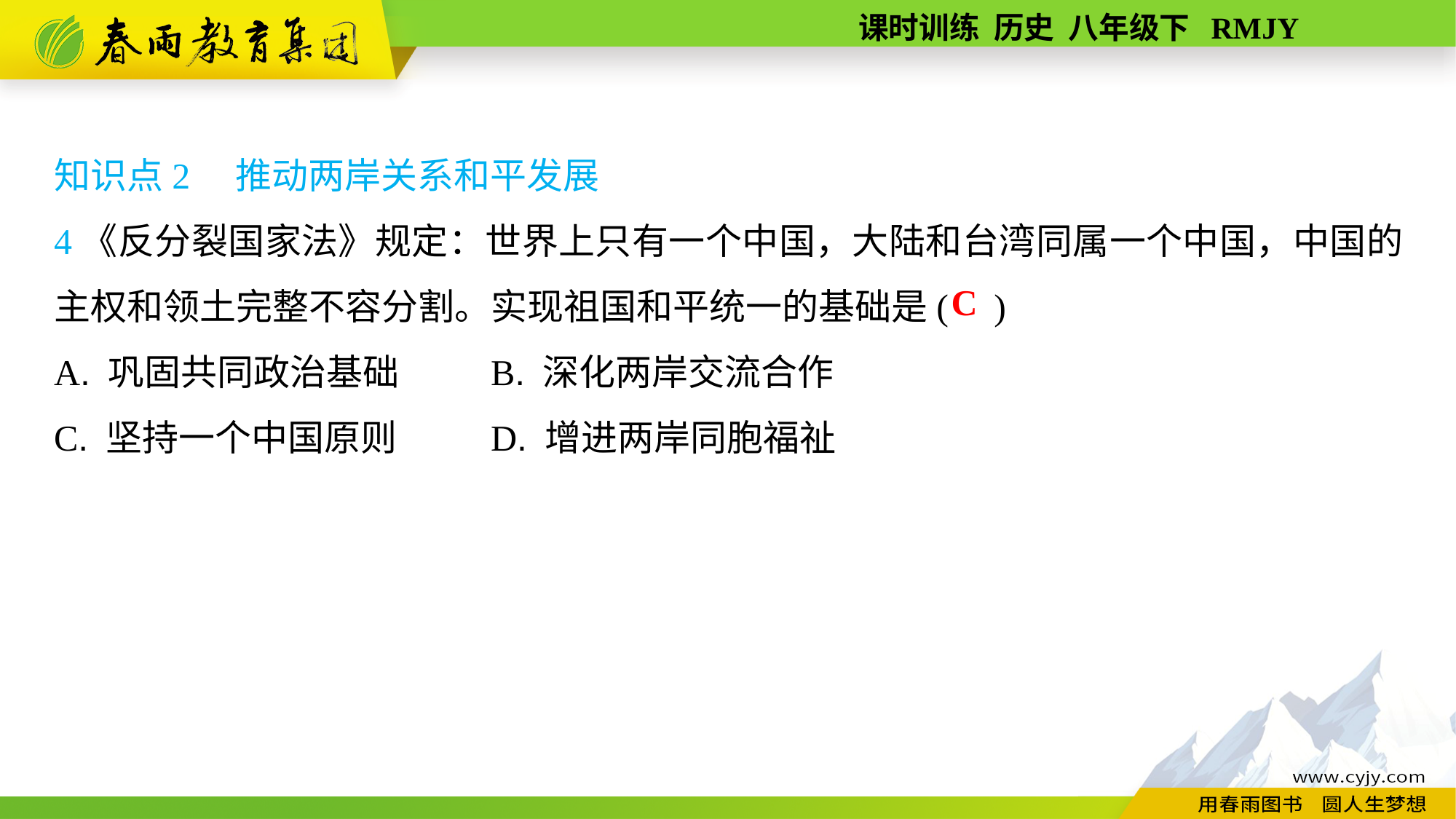

知识点2　推动两岸关系和平发展
4《反分裂国家法》规定：世界上只有一个中国，大陆和台湾同属一个中国，中国的主权和领土完整不容分割。实现祖国和平统一的基础是(     )
A. 巩固共同政治基础	B. 深化两岸交流合作
C. 坚持一个中国原则	D. 增进两岸同胞福祉
C